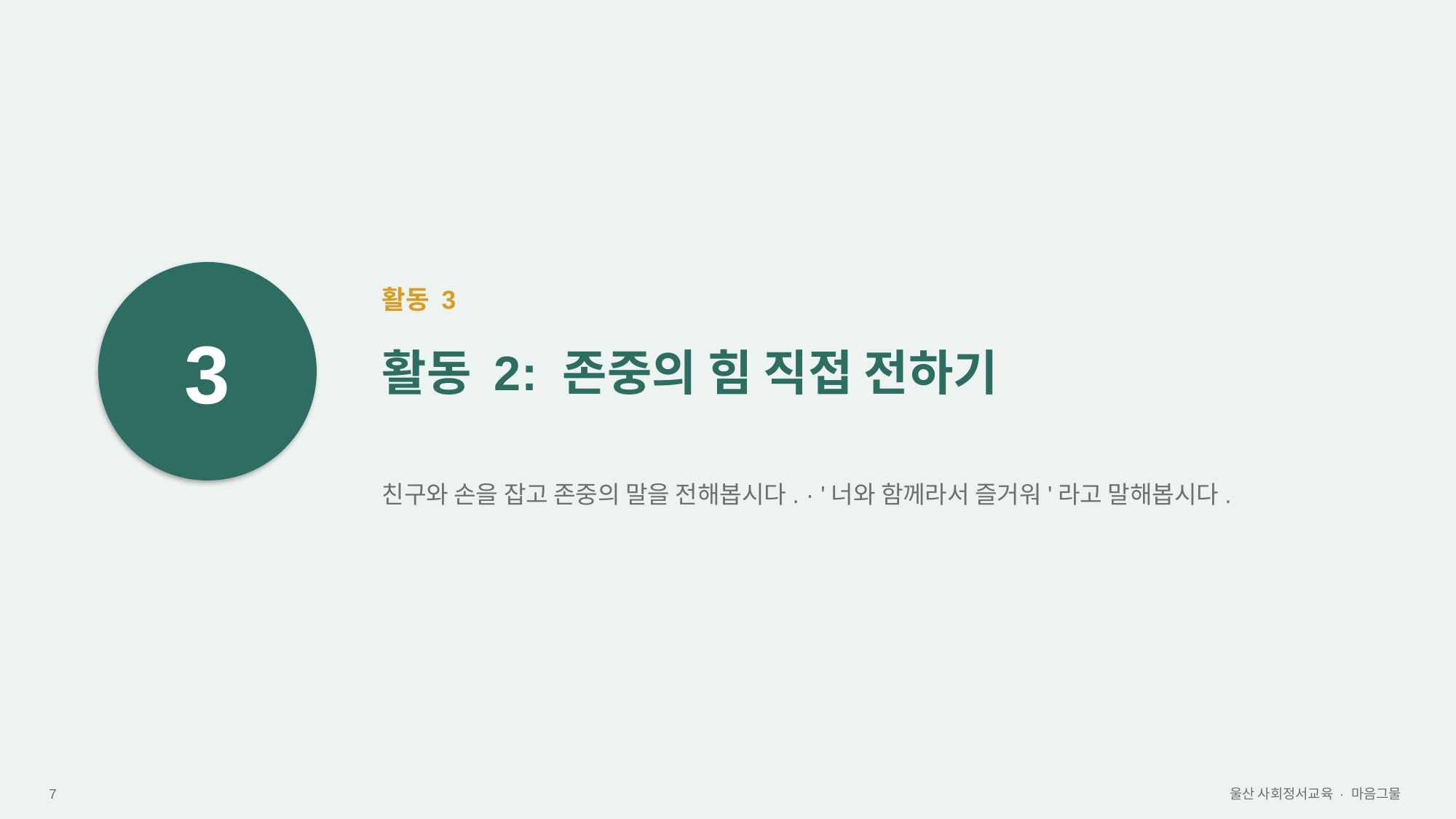

3
활동 3
활동 2: 존중의 힘 직접 전하기
친구와 손을 잡고 존중의 말을 전해봅시다. · '너와 함께라서 즐거워'라고 말해봅시다.
7
울산 사회정서교육 · 마음그물